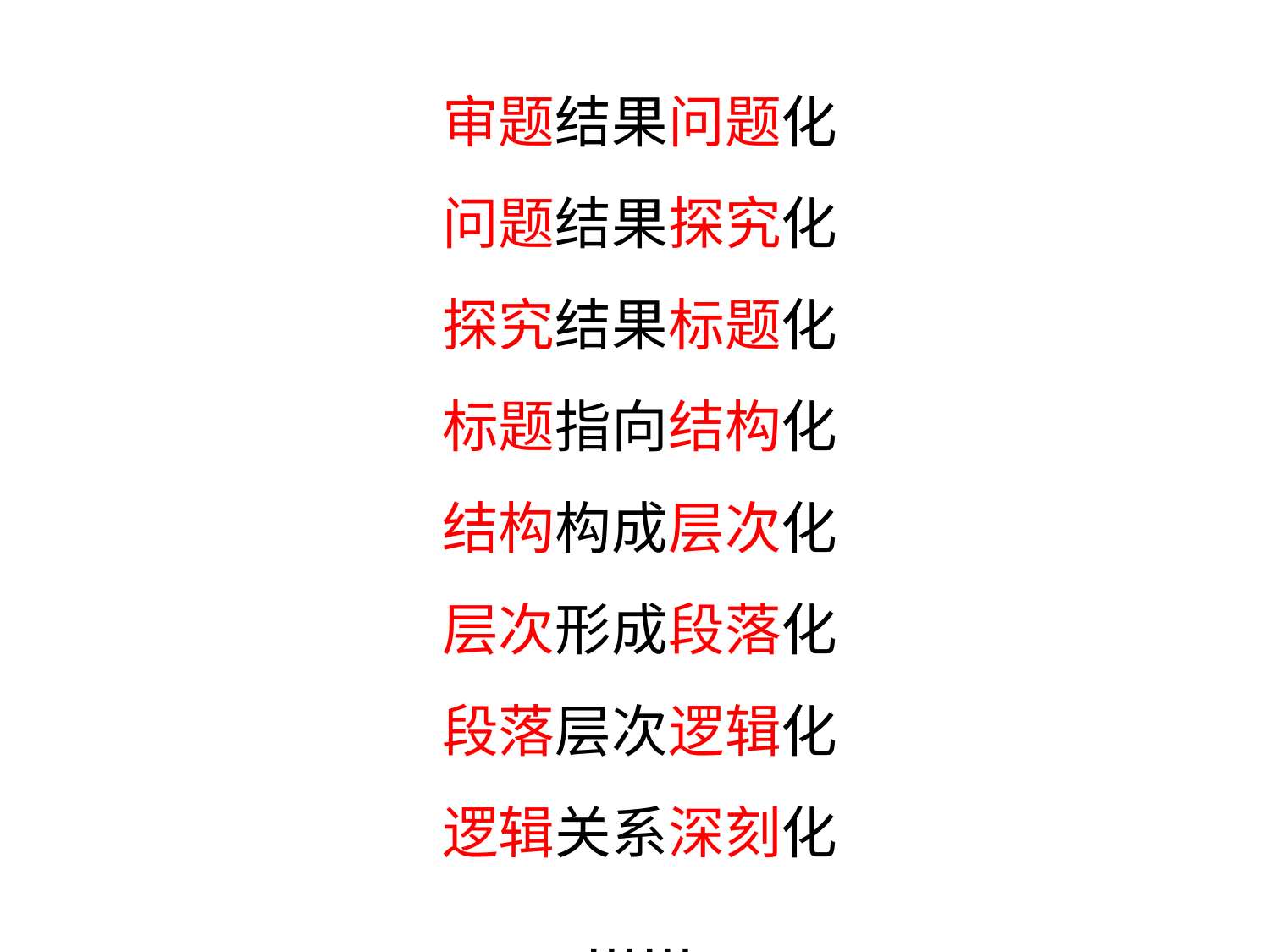

审题结果问题化
问题结果探究化
探究结果标题化
标题指向结构化
结构构成层次化
层次形成段落化
段落层次逻辑化
逻辑关系深刻化
……